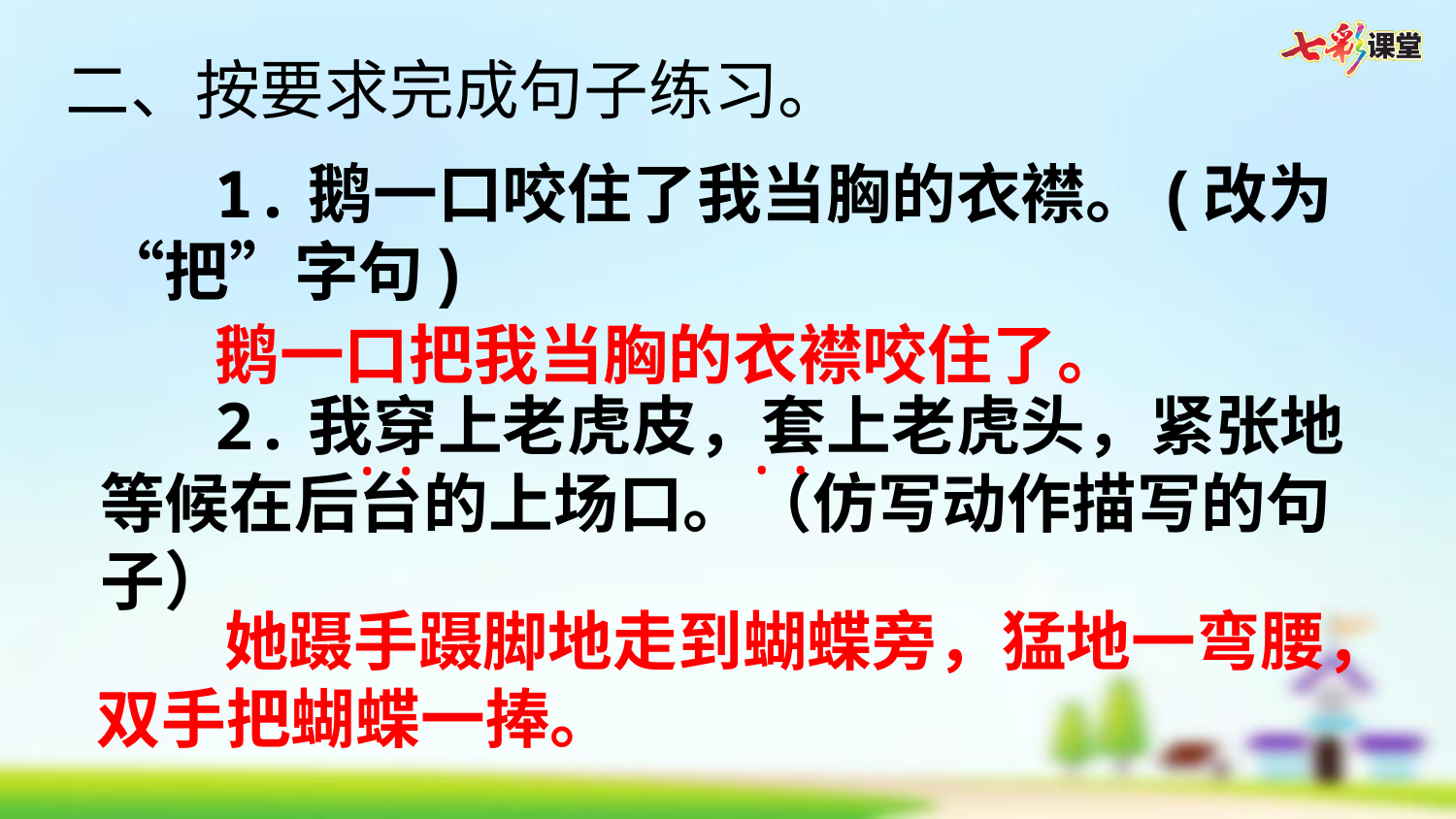

二、按要求完成句子练习。
1.鹅一口咬住了我当胸的衣襟。(改为“把”字句)

2.我穿上老虎皮，套上老虎头，紧张地等候在后台的上场口。（仿写动作描写的句子）

鹅一口把我当胸的衣襟咬住了。
··
··
她蹑手蹑脚地走到蝴蝶旁，猛地一弯腰，双手把蝴蝶一捧。